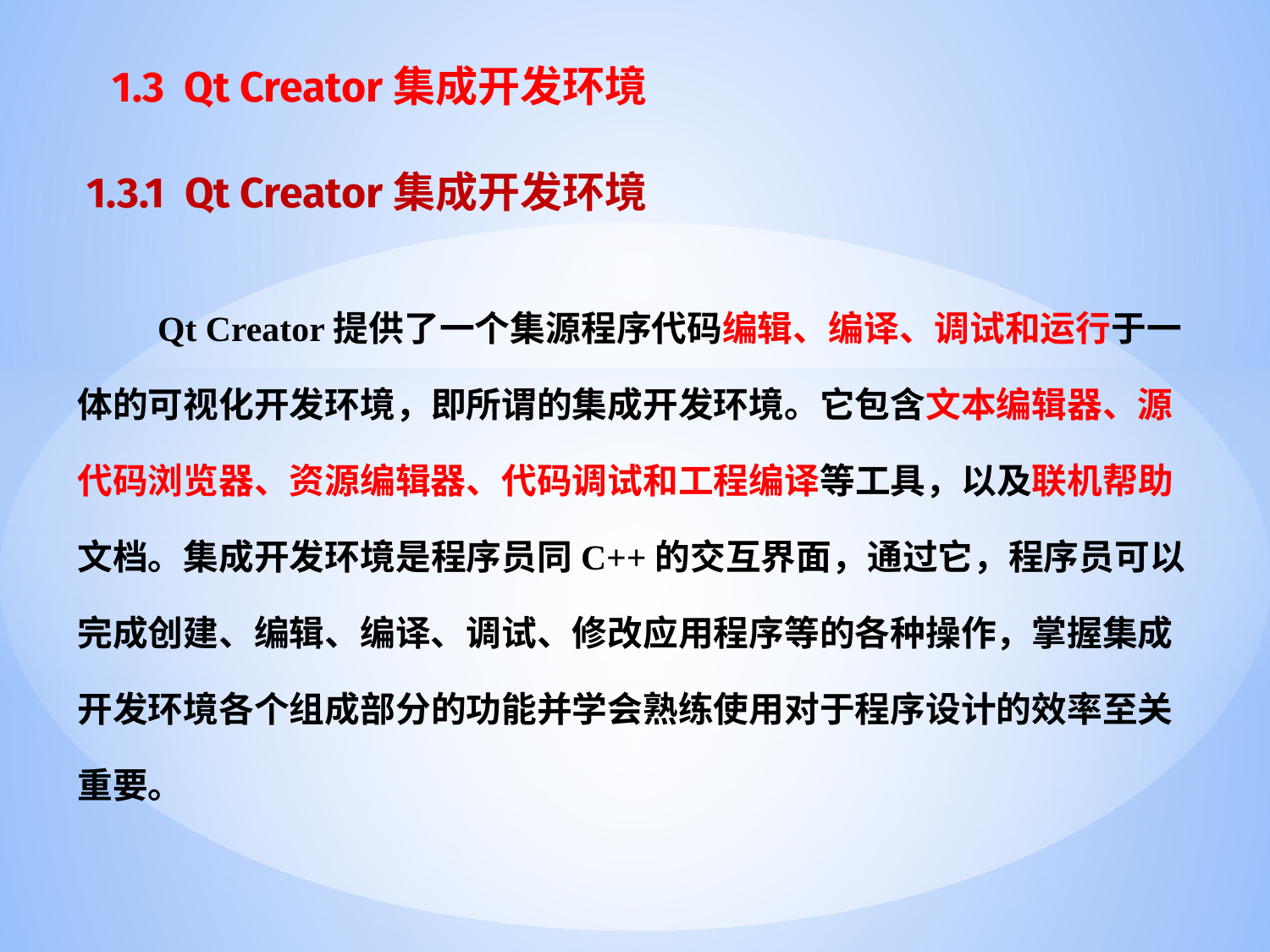

# 1.3  Qt Creator集成开发环境
1.3.1  Qt Creator集成开发环境
         Qt Creator提供了一个集源程序代码编辑、编译、调试和运行于一体的可视化开发环境，即所谓的集成开发环境。它包含文本编辑器、源代码浏览器、资源编辑器、代码调试和工程编译等工具，以及联机帮助文档。集成开发环境是程序员同C++的交互界面，通过它，程序员可以完成创建、编辑、编译、调试、修改应用程序等的各种操作，掌握集成开发环境各个组成部分的功能并学会熟练使用对于程序设计的效率至关重要。